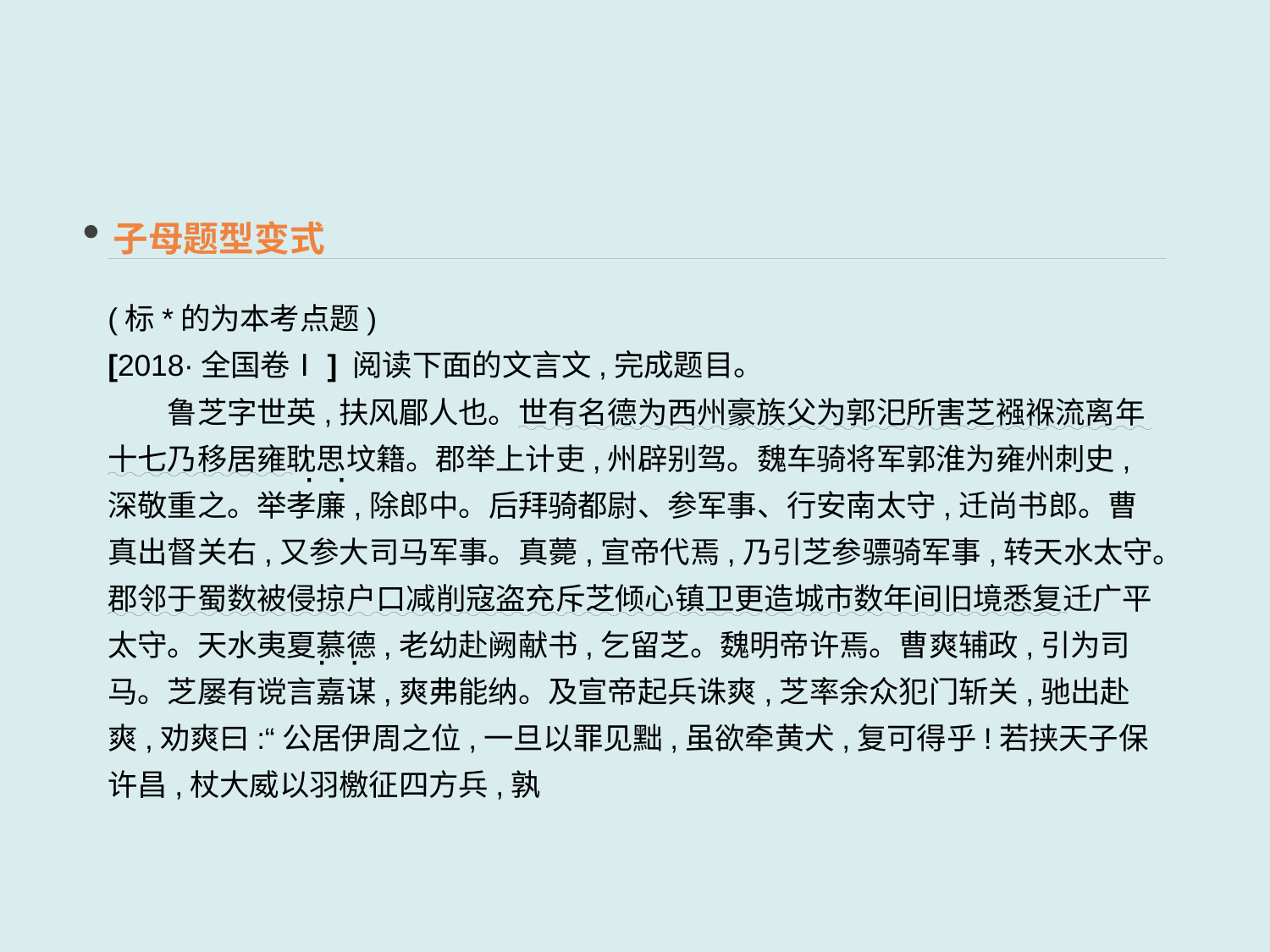

子母题型变式

(标*的为本考点题)
[2018·全国卷Ⅰ] 阅读下面的文言文,完成题目。
　　鲁芝字世英,扶风郿人也。世有名德为西州豪族父为郭汜所害芝襁褓流离年十七乃移居雍耽思坟籍。郡举上计吏,州辟别驾。魏车骑将军郭淮为雍州刺史,深敬重之。举孝廉,除郎中。后拜骑都尉、参军事、行安南太守,迁尚书郎。曹真出督关右,又参大司马军事。真薨,宣帝代焉,乃引芝参骠骑军事,转天水太守。郡邻于蜀数被侵掠户口减削寇盗充斥芝倾心镇卫更造城市数年间旧境悉复迁广平太守。天水夷夏慕德,老幼赴阙献书,乞留芝。魏明帝许焉。曹爽辅政,引为司马。芝屡有谠言嘉谋,爽弗能纳。及宣帝起兵诛爽,芝率余众犯门斩关,驰出赴爽,劝爽曰:“公居伊周之位,一旦以罪见黜,虽欲牵黄犬,复可得乎!若挟天子保许昌,杖大威以羽檄征四方兵,孰
 ·  ·
 ·  ·